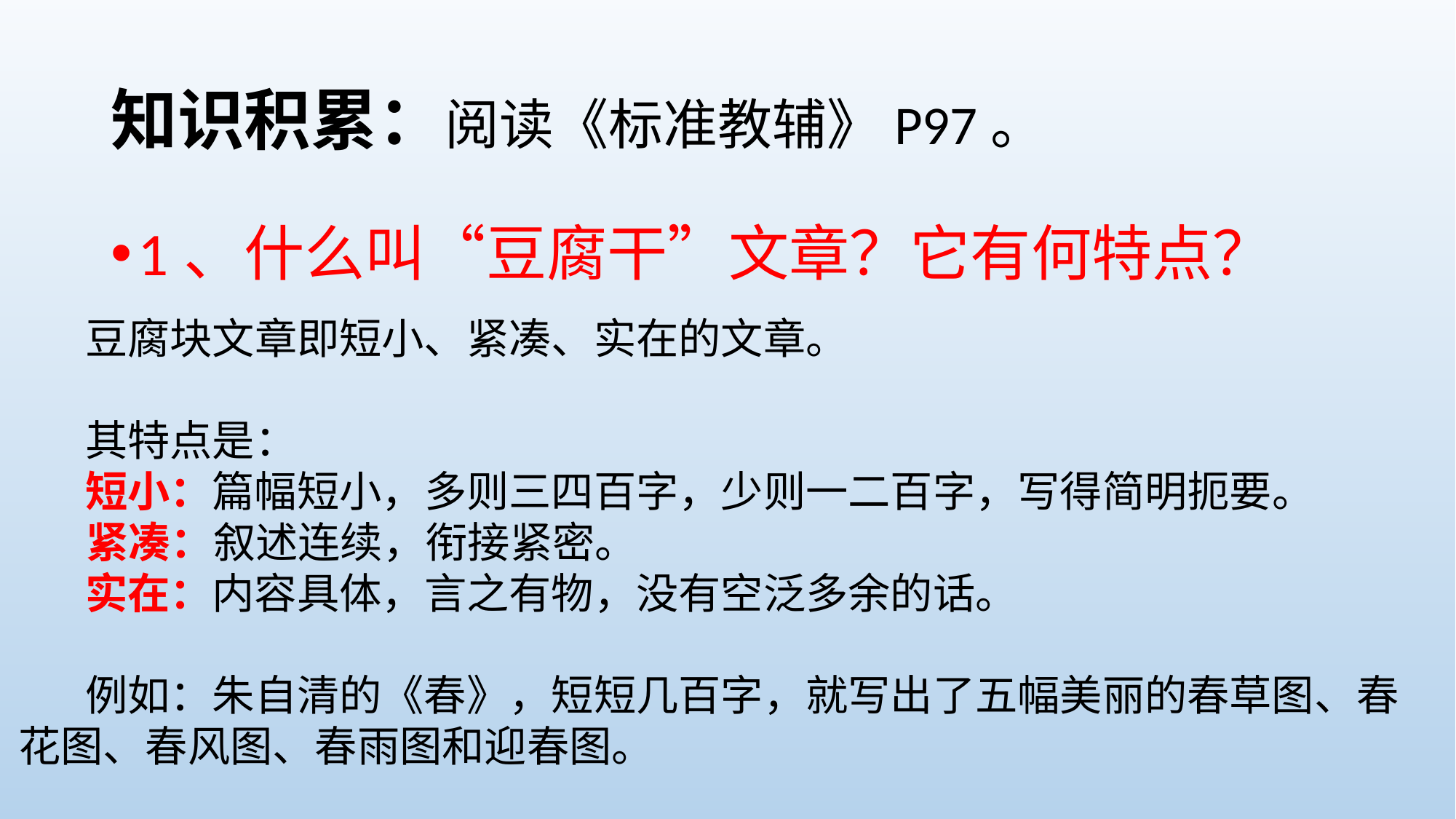

# 知识积累：阅读《标准教辅》P97。
1、什么叫“豆腐干”文章？它有何特点？

      豆腐块文章即短小、紧凑、实在的文章。

      其特点是：
      短小：篇幅短小，多则三四百字，少则一二百字，写得简明扼要。
      紧凑：叙述连续，衔接紧密。
      实在：内容具体，言之有物，没有空泛多余的话。

      例如：朱自清的《春》，短短几百字，就写出了五幅美丽的春草图、春花图、春风图、春雨图和迎春图。